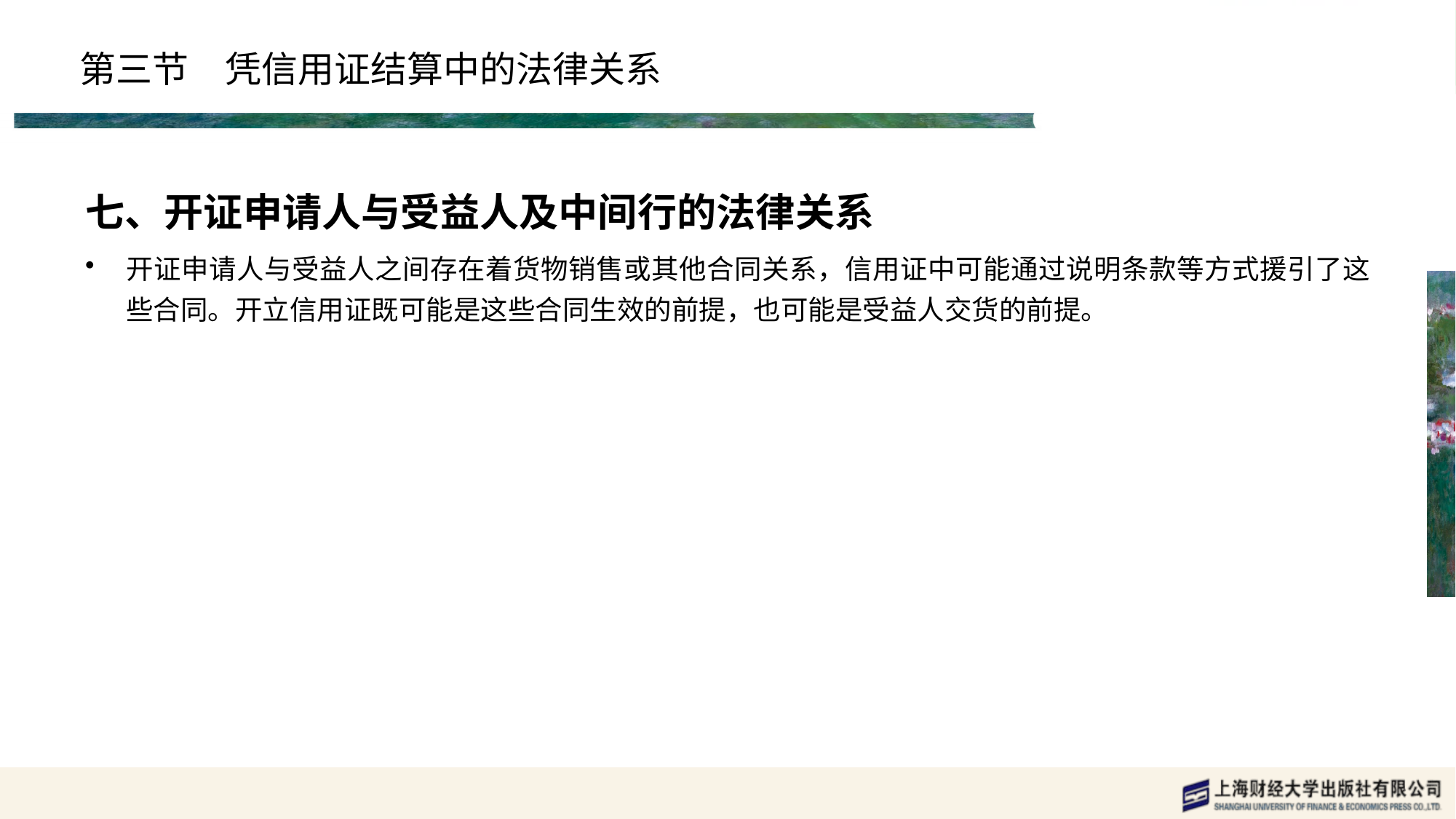

# 第三节　凭信用证结算中的法律关系
七、开证申请人与受益人及中间行的法律关系
开证申请人与受益人之间存在着货物销售或其他合同关系，信用证中可能通过说明条款等方式援引了这些合同。开立信用证既可能是这些合同生效的前提，也可能是受益人交货的前提。